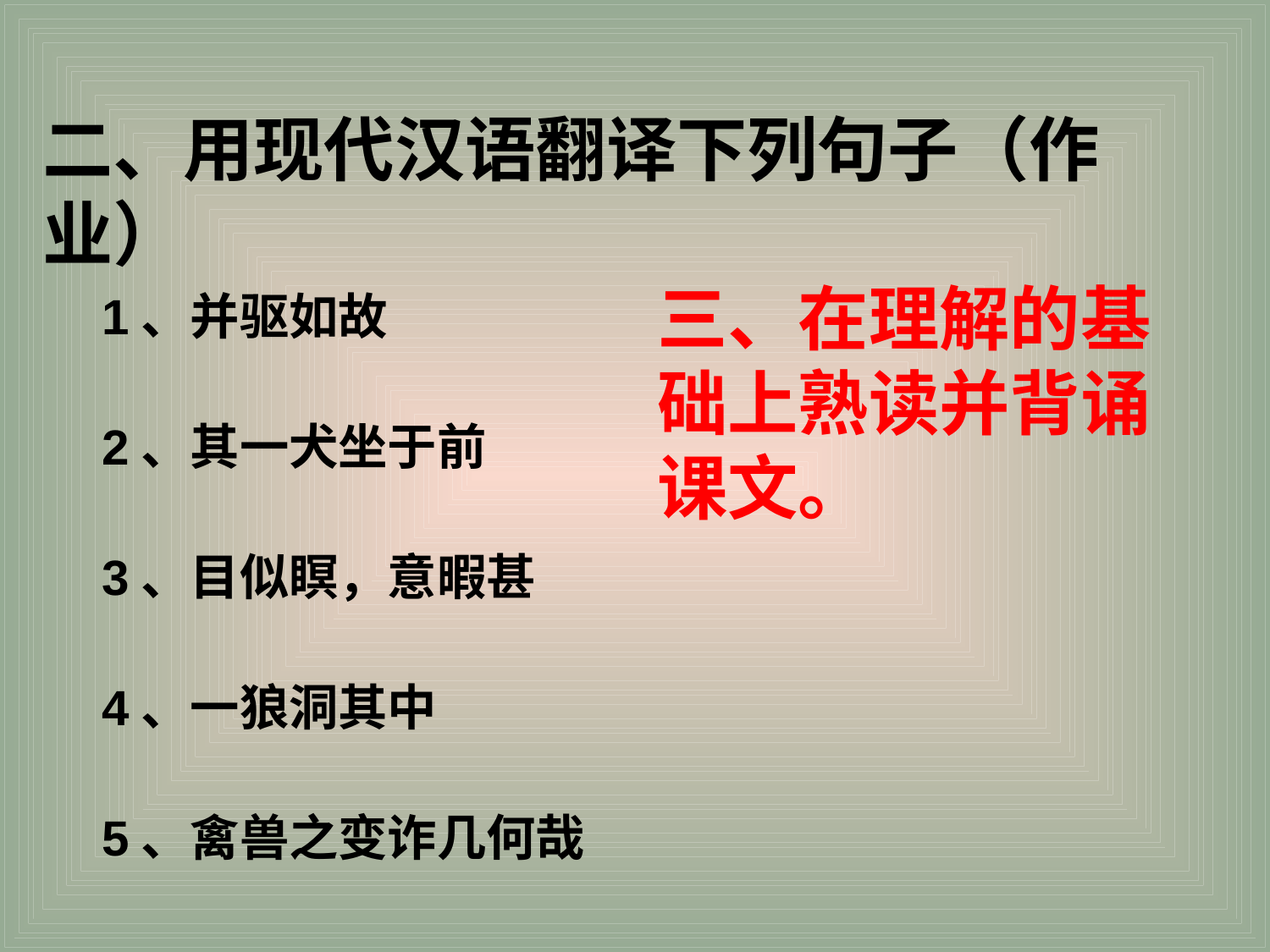

二、用现代汉语翻译下列句子（作业）
1、并驱如故
2、其一犬坐于前
3、目似瞑，意暇甚
4、一狼洞其中
5、禽兽之变诈几何哉
三、在理解的基础上熟读并背诵课文。